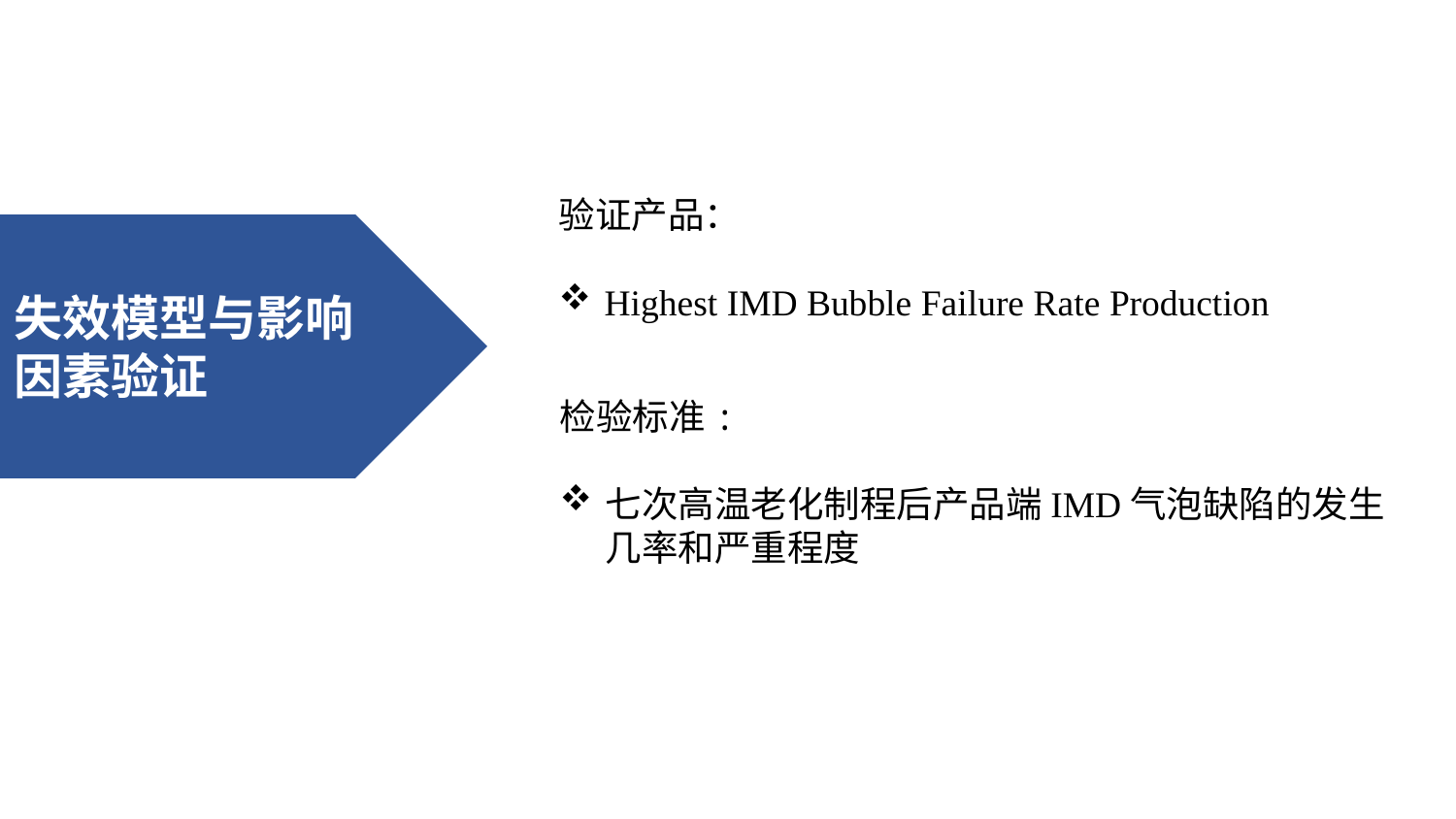

验证产品：

Highest IMD Bubble Failure Rate Production

失效模型与影响因素验证
检验标准:

七次高温老化制程后产品端IMD气泡缺陷的发生几率和严重程度